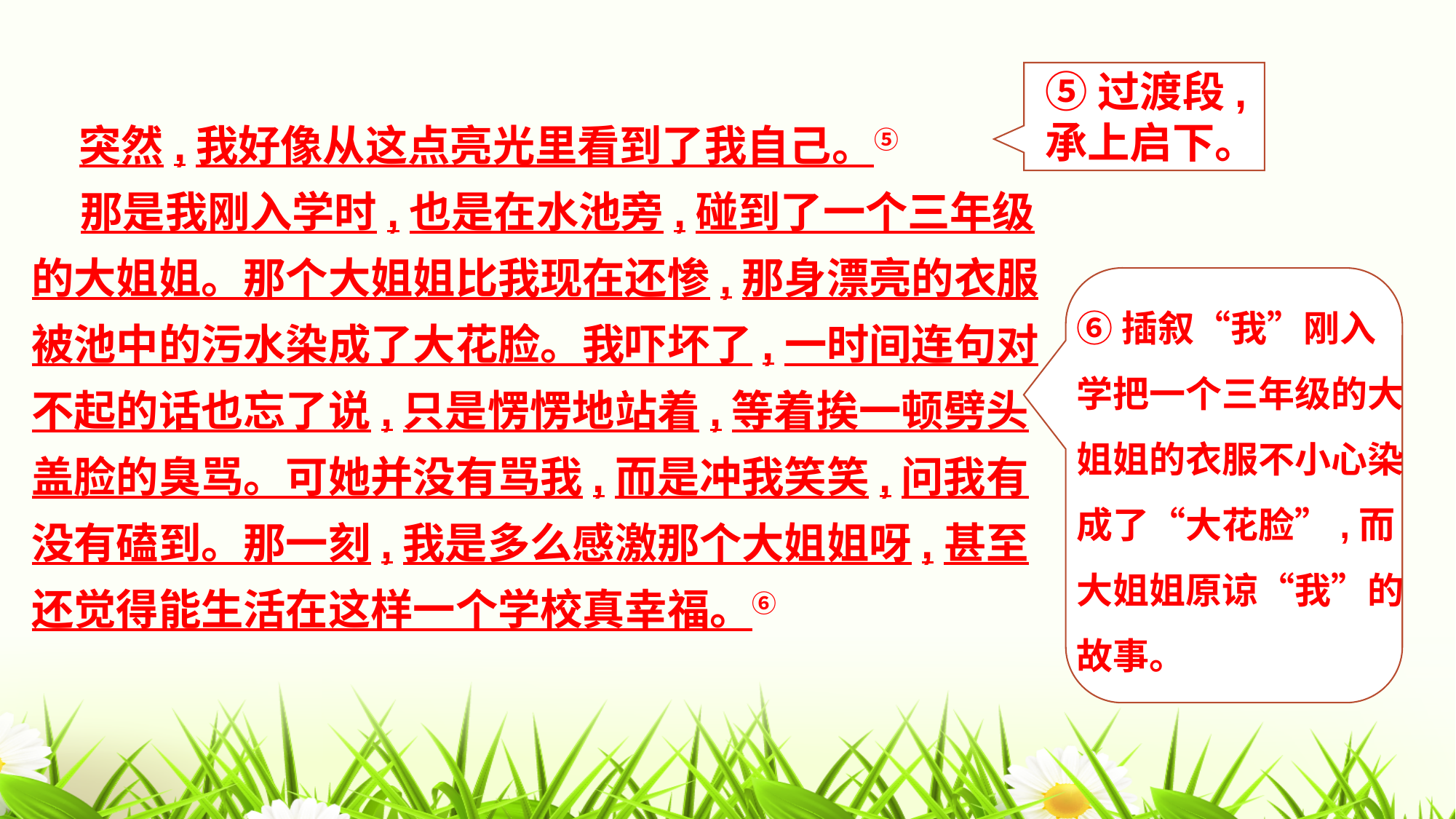

⑤过渡段,
承上启下。
    突然,我好像从这点亮光里看到了我自己。⑤
    那是我刚入学时,也是在水池旁,碰到了一个三年级的大姐姐。那个大姐姐比我现在还惨,那身漂亮的衣服被池中的污水染成了大花脸。我吓坏了,一时间连句对不起的话也忘了说,只是愣愣地站着,等着挨一顿劈头盖脸的臭骂。可她并没有骂我,而是冲我笑笑,问我有没有磕到。那一刻,我是多么感激那个大姐姐呀,甚至还觉得能生活在这样一个学校真幸福。⑥
⑥插叙“我”刚入学把一个三年级的大姐姐的衣服不小心染成了“大花脸”,而大姐姐原谅“我”的故事。